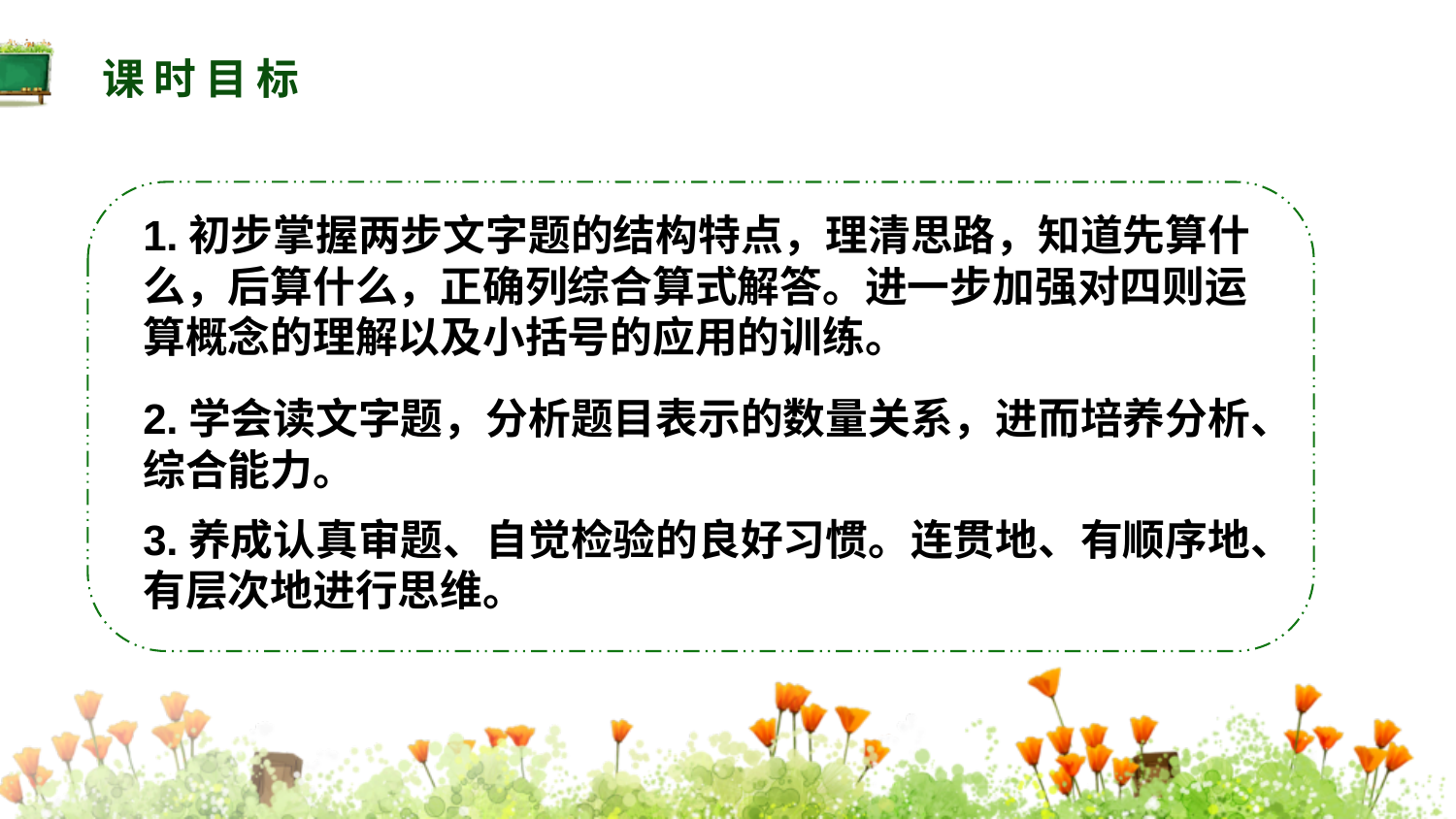

课时目标

1.初步掌握两步文字题的结构特点，理清思路，知道先算什么，后算什么，正确列综合算式解答。进一步加强对四则运算概念的理解以及小括号的应用的训练。
2.学会读文字题，分析题目表示的数量关系，进而培养分析、综合能力。
3.养成认真审题、自觉检验的良好习惯。连贯地、有顺序地、有层次地进行思维。